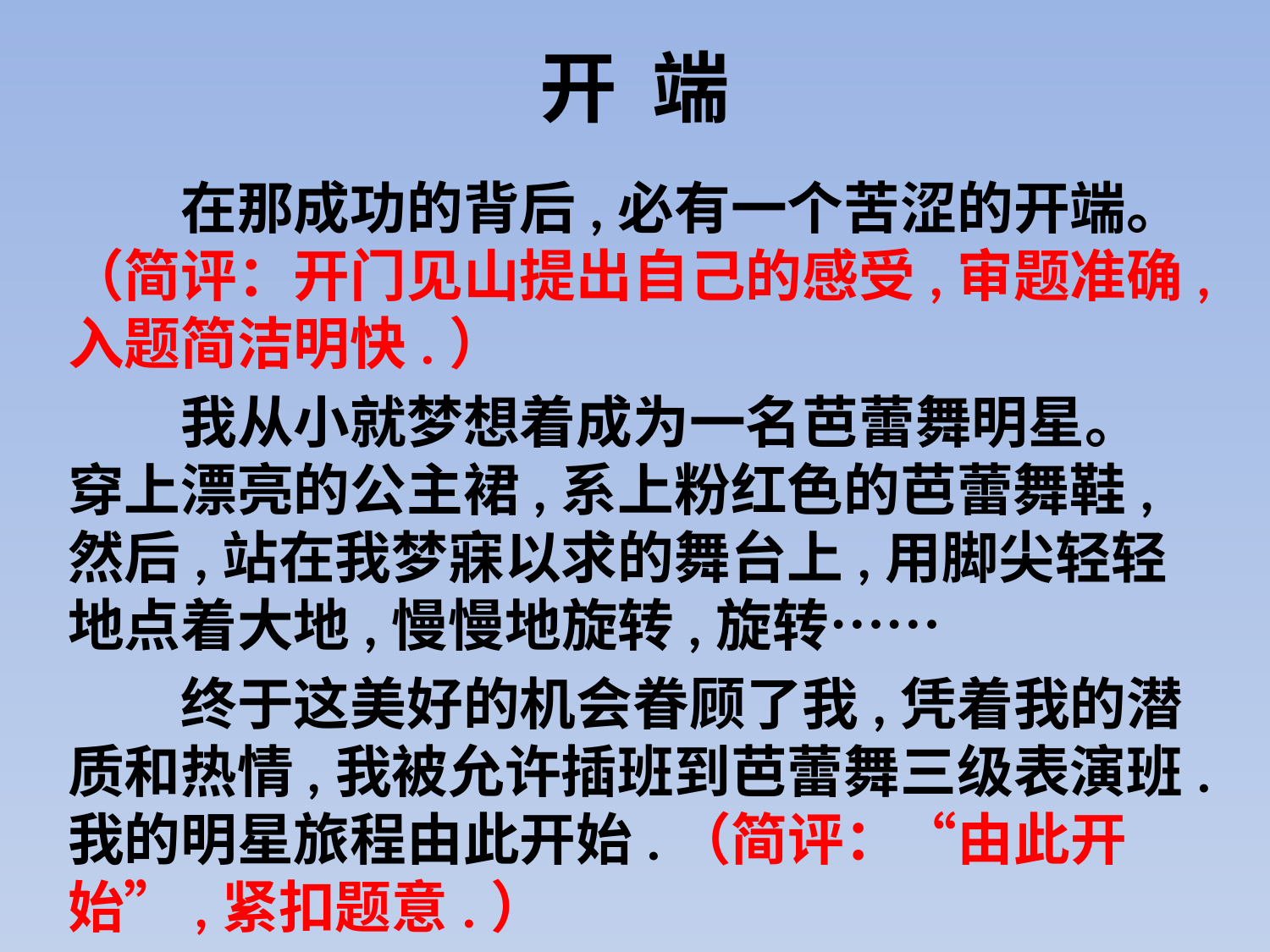

# 开  端
　　在那成功的背后,必有一个苦涩的开端。（简评：开门见山提出自己的感受,审题准确,入题简洁明快.）
　　我从小就梦想着成为一名芭蕾舞明星。穿上漂亮的公主裙,系上粉红色的芭蕾舞鞋,然后,站在我梦寐以求的舞台上,用脚尖轻轻地点着大地,慢慢地旋转,旋转……
　　终于这美好的机会眷顾了我,凭着我的潜质和热情,我被允许插班到芭蕾舞三级表演班.我的明星旅程由此开始.（简评：“由此开始”,紧扣题意.）